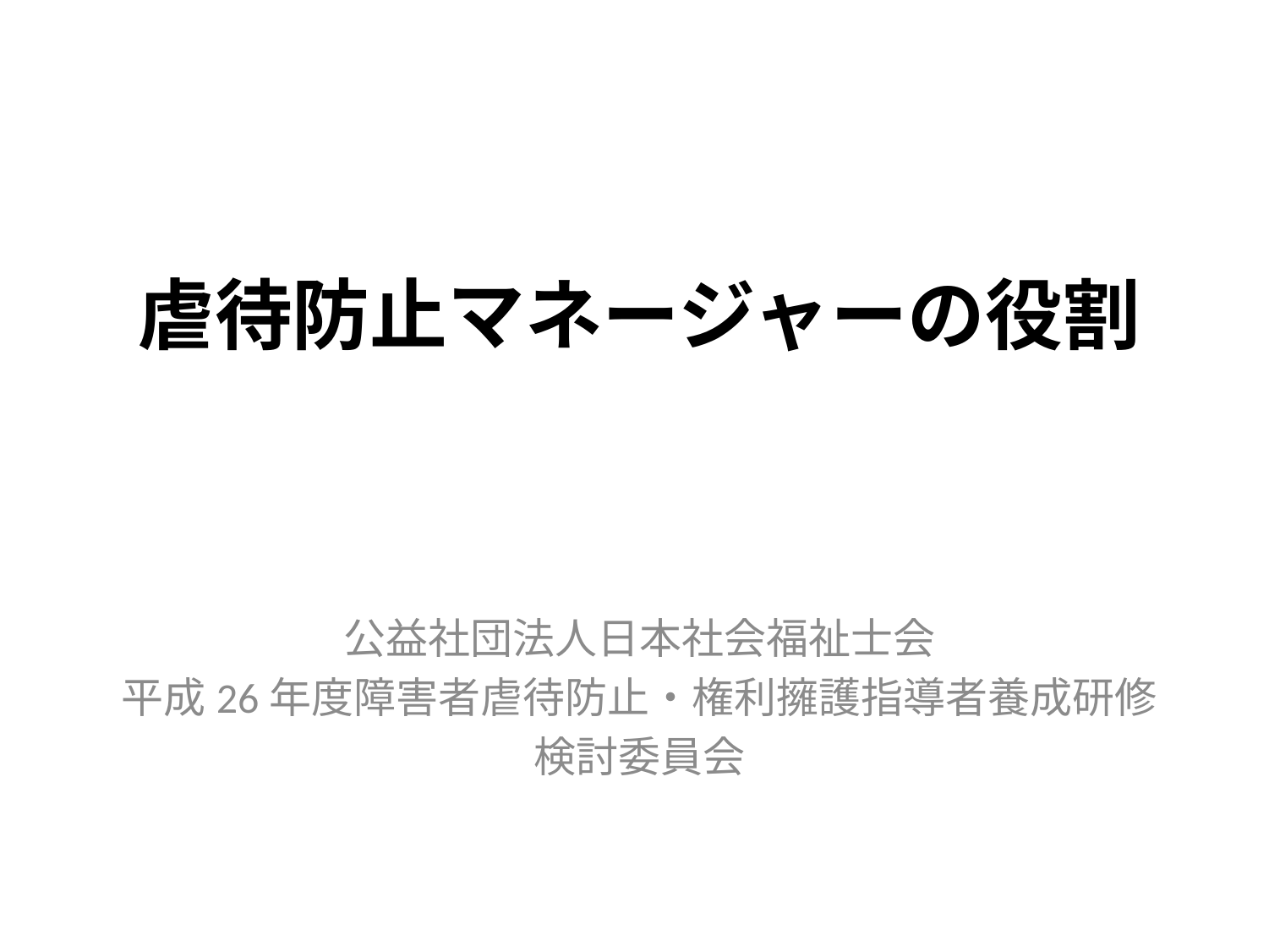

虐待防止マネージャーの役割
公益社団法人日本社会福祉士会
平成26年度障害者虐待防止・権利擁護指導者養成研修
検討委員会